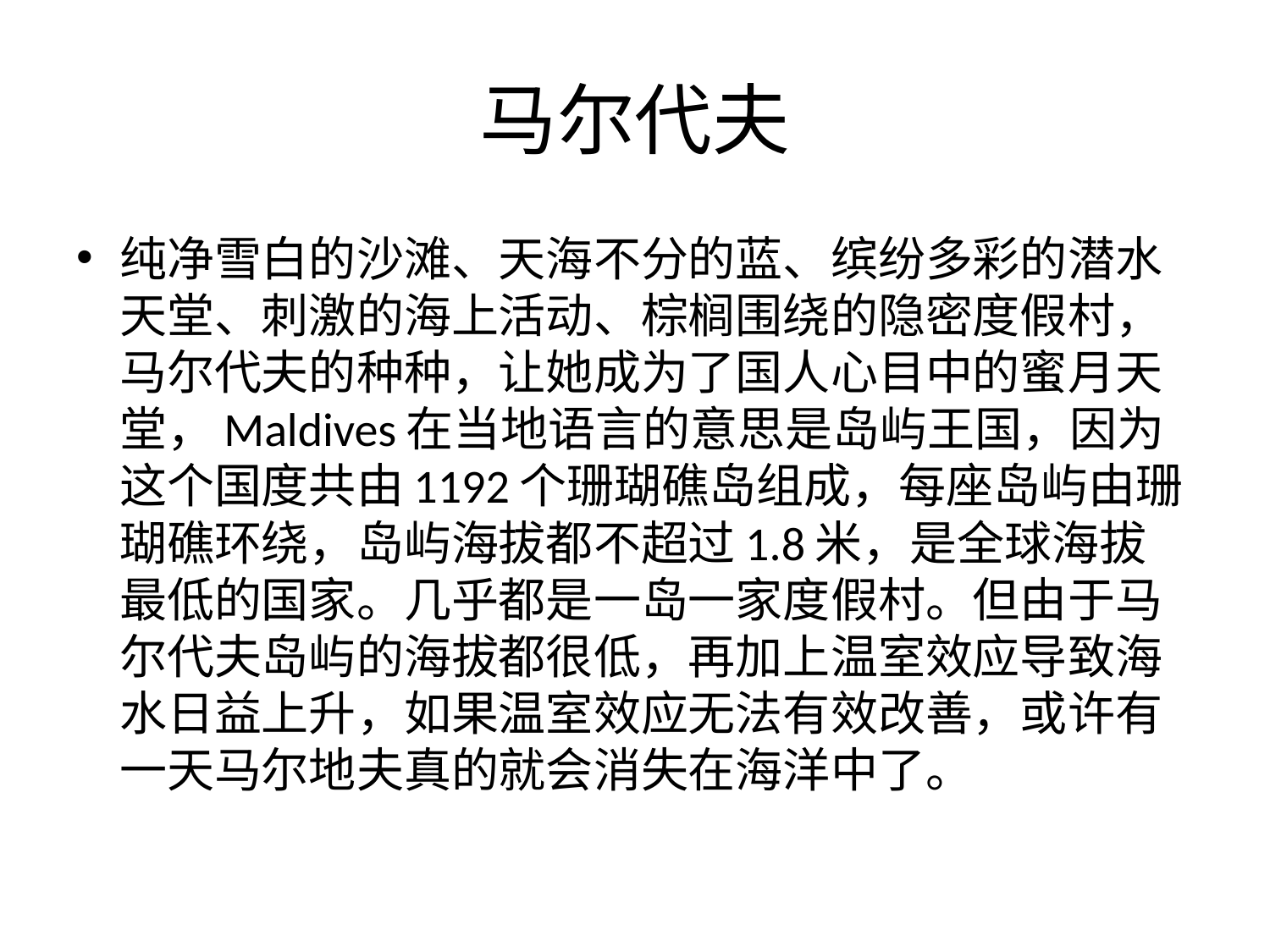

# 马尔代夫
纯净雪白的沙滩、天海不分的蓝、缤纷多彩的潜水天堂、刺激的海上活动、棕榈围绕的隐密度假村，马尔代夫的种种，让她成为了国人心目中的蜜月天堂，Maldives在当地语言的意思是岛屿王国，因为这个国度共由1192个珊瑚礁岛组成，每座岛屿由珊瑚礁环绕，岛屿海拔都不超过1.8米，是全球海拔最低的国家。几乎都是一岛一家度假村。但由于马尔代夫岛屿的海拔都很低，再加上温室效应导致海水日益上升，如果温室效应无法有效改善，或许有一天马尔地夫真的就会消失在海洋中了。